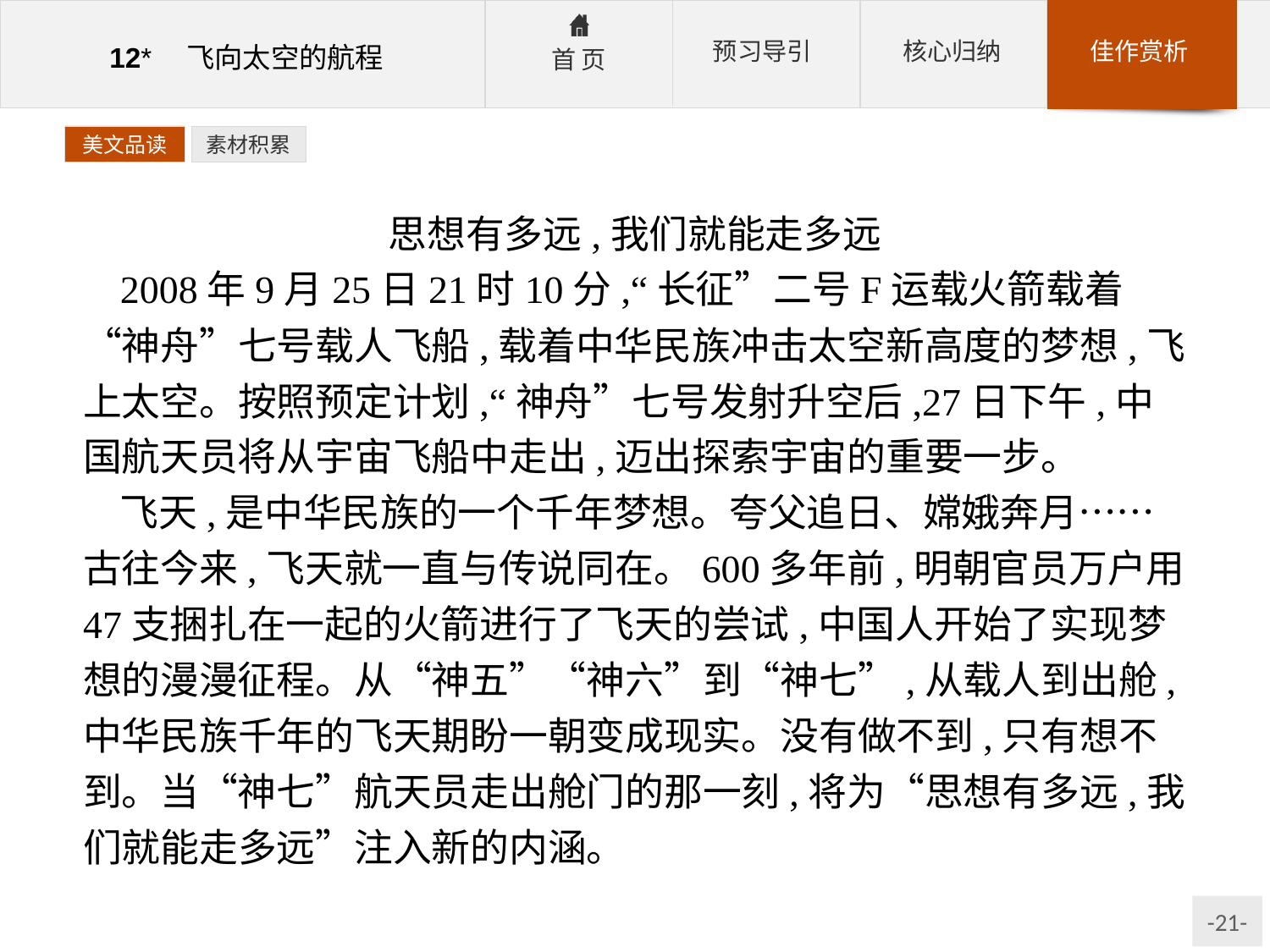

美文品读
素材积累
思想有多远,我们就能走多远
2008年9月25日21时10分,“长征”二号F运载火箭载着“神舟”七号载人飞船,载着中华民族冲击太空新高度的梦想,飞上太空。按照预定计划,“神舟”七号发射升空后,27日下午,中国航天员将从宇宙飞船中走出,迈出探索宇宙的重要一步。
飞天,是中华民族的一个千年梦想。夸父追日、嫦娥奔月……古往今来,飞天就一直与传说同在。600多年前,明朝官员万户用47支捆扎在一起的火箭进行了飞天的尝试,中国人开始了实现梦想的漫漫征程。从“神五”“神六”到“神七”,从载人到出舱,中华民族千年的飞天期盼一朝变成现实。没有做不到,只有想不到。当“神七”航天员走出舱门的那一刻,将为“思想有多远,我们就能走多远”注入新的内涵。